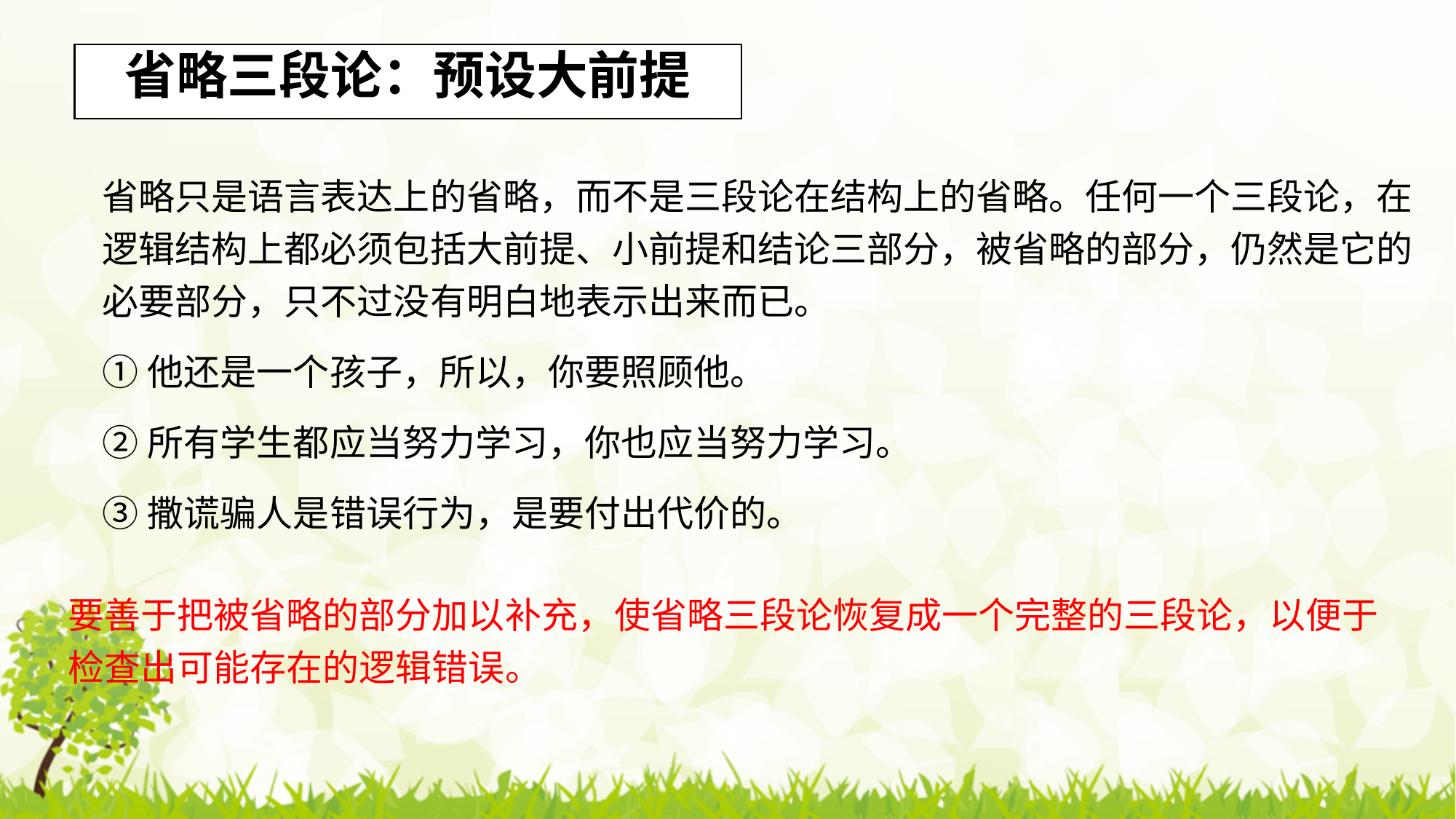

省略三段论：预设大前提
省略只是语言表达上的省略，而不是三段论在结构上的省略。任何一个三段论，在逻辑结构上都必须包括大前提、小前提和结论三部分，被省略的部分，仍然是它的必要部分，只不过没有明白地表示出来而已。
①他还是一个孩子，所以，你要照顾他。
②所有学生都应当努力学习，你也应当努力学习。
③撒谎骗人是错误行为，是要付出代价的。

要善于把被省略的部分加以补充，使省略三段论恢复成一个完整的三段论，以便于检查出可能存在的逻辑错误。